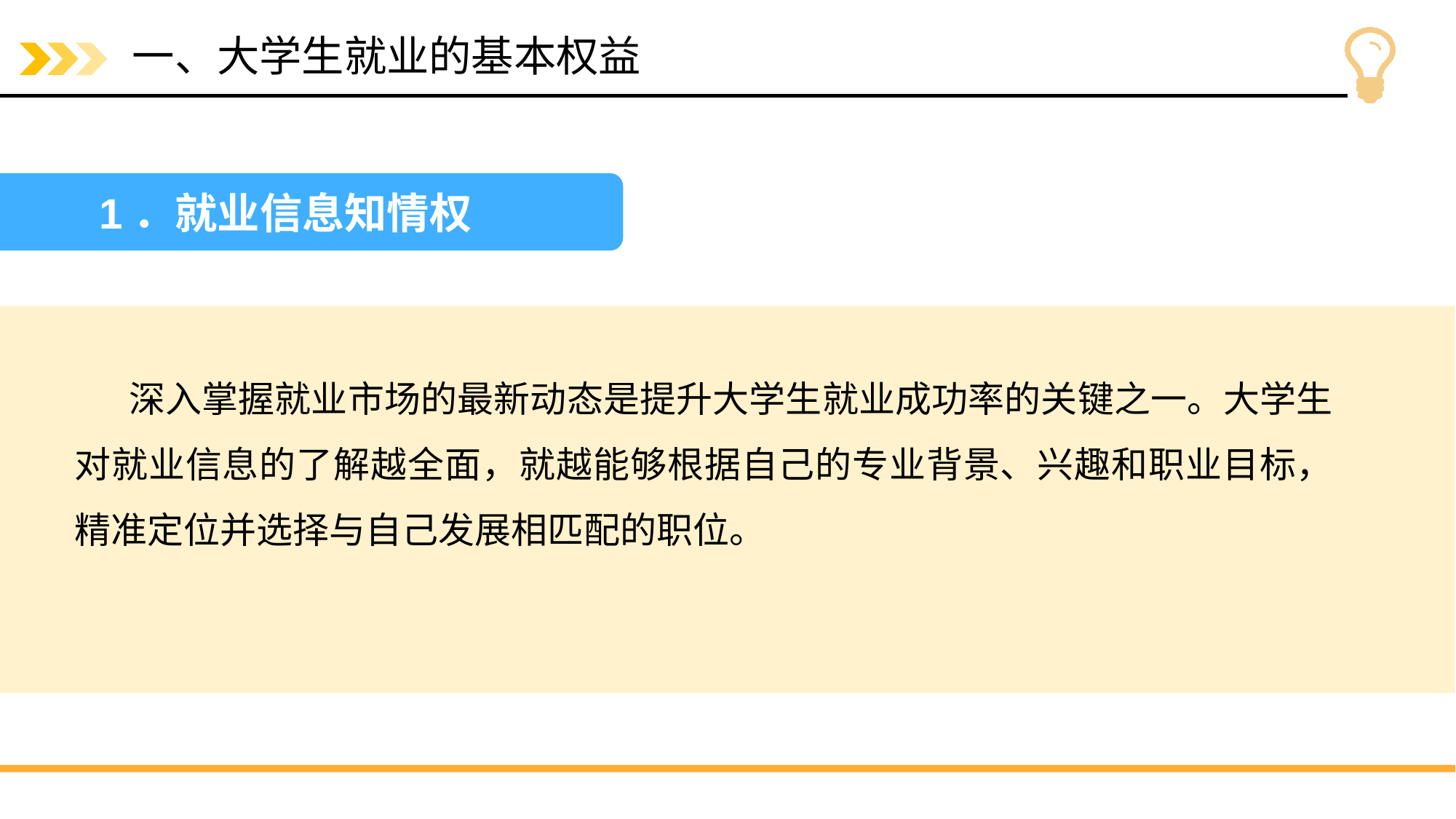

3
# 一、大学生就业的基本权益
1．就业信息知情权

深入掌握就业市场的最新动态是提升大学生就业成功率的关键之一。大学生对就业信息的了解越全面，就越能够根据自己的专业背景、兴趣和职业目标，精准定位并选择与自己发展相匹配的职位。